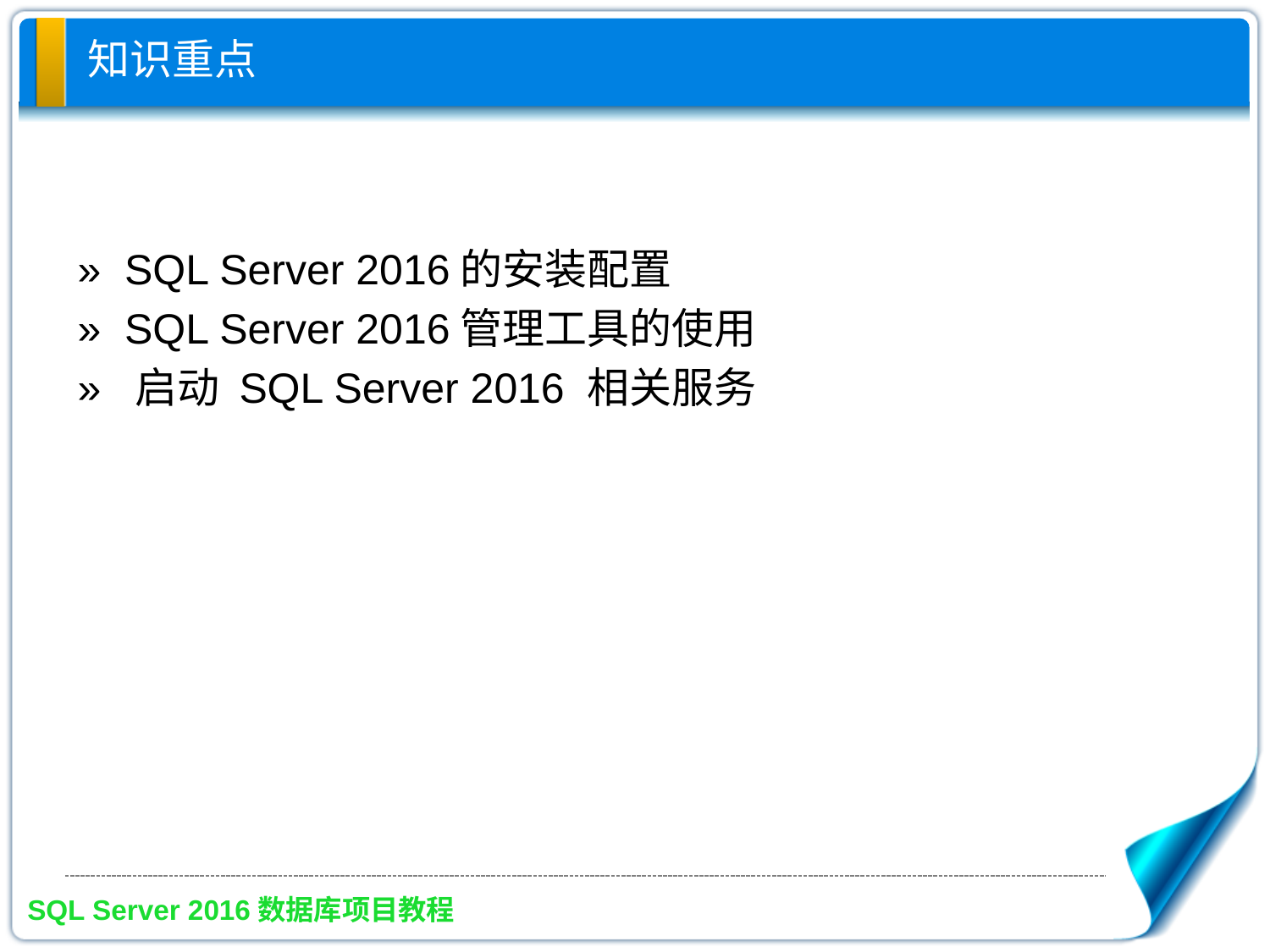

# 知识重点
»  SQL Server 2016的安装配置
»  SQL Server 2016管理工具的使用
»  启动 SQL Server 2016 相关服务